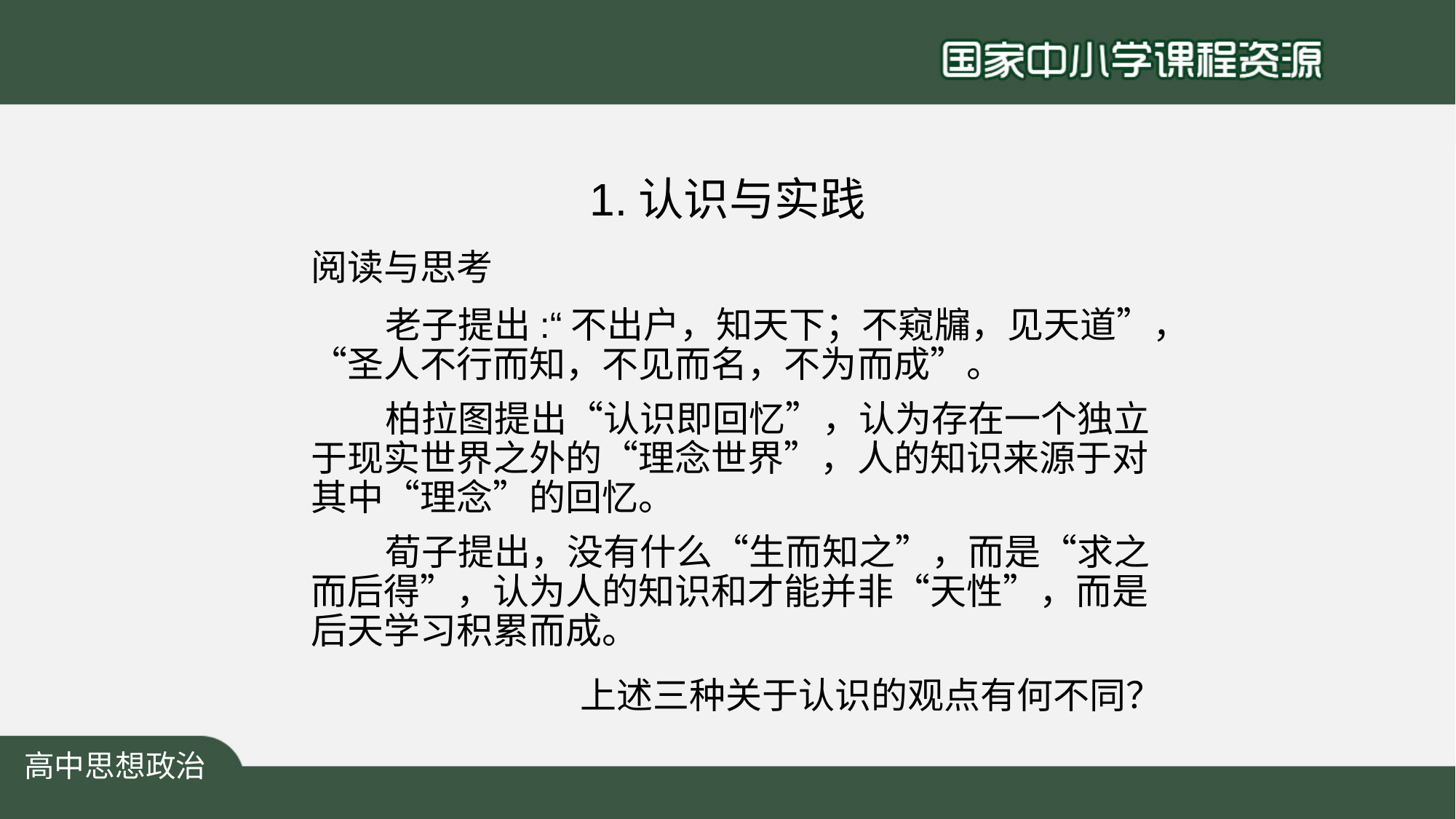

# 1.认识与实践
阅读与思考
        老子提出:“不出户，知天下；不窥牖，见天道”，“圣人不行而知，不见而名，不为而成”。
        柏拉图提出“认识即回忆”，认为存在一个独立于现实世界之外的“理念世界”，人的知识来源于对其中“理念”的回忆。
        荀子提出，没有什么“生而知之”，而是“求之而后得”，认为人的知识和才能并非“天性”，而是后天学习积累而成。

上述三种关于认识的观点有何不同？